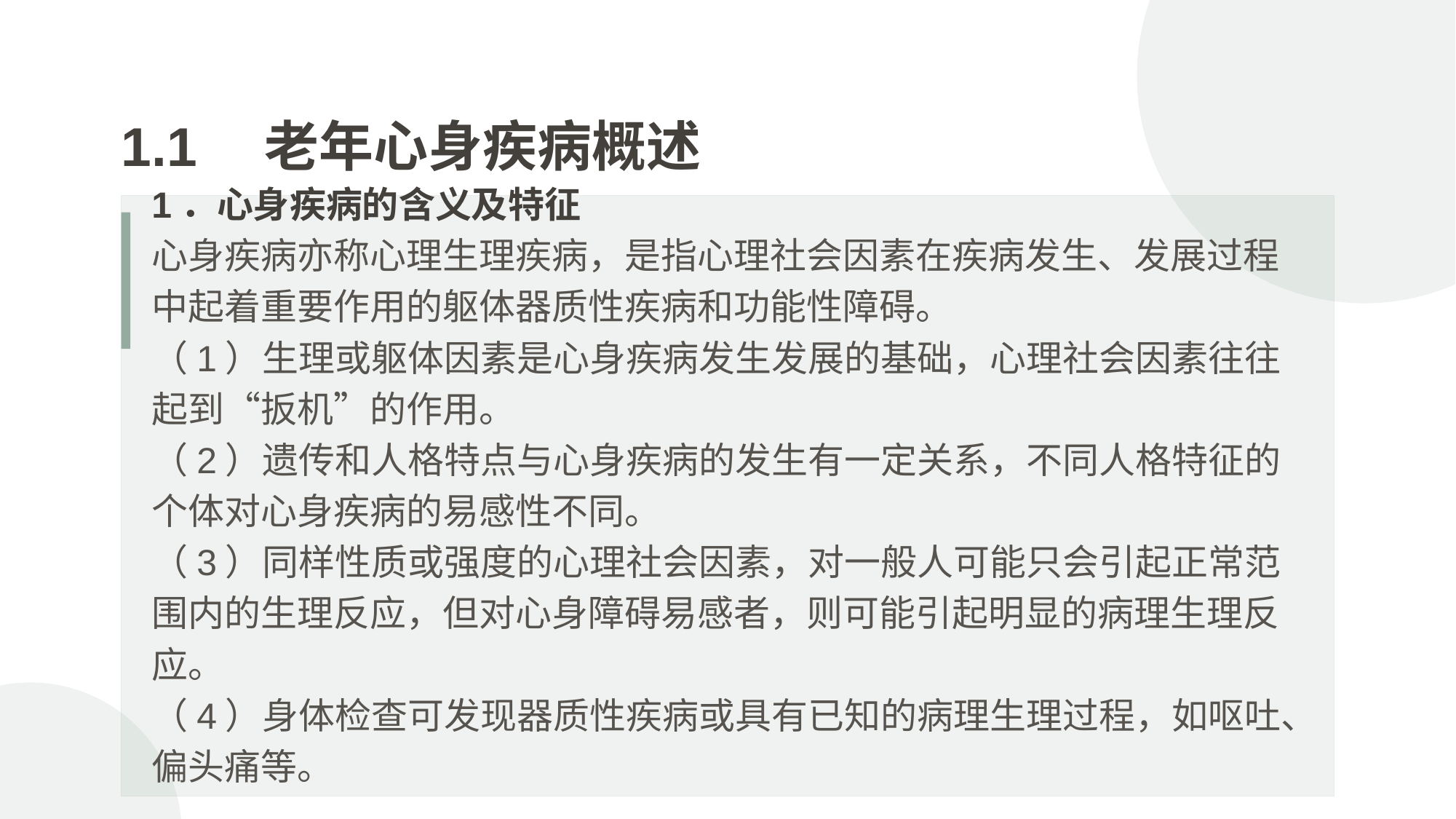

1.1　老年心身疾病概述

1．心身疾病的含义及特征
心身疾病亦称心理生理疾病，是指心理社会因素在疾病发生、发展过程中起着重要作用的躯体器质性疾病和功能性障碍。
（1）生理或躯体因素是心身疾病发生发展的基础，心理社会因素往往起到“扳机”的作用。
（2）遗传和人格特点与心身疾病的发生有一定关系，不同人格特征的个体对心身疾病的易感性不同。
（3）同样性质或强度的心理社会因素，对一般人可能只会引起正常范围内的生理反应，但对心身障碍易感者，则可能引起明显的病理生理反应。
（4）身体检查可发现器质性疾病或具有已知的病理生理过程，如呕吐、偏头痛等。